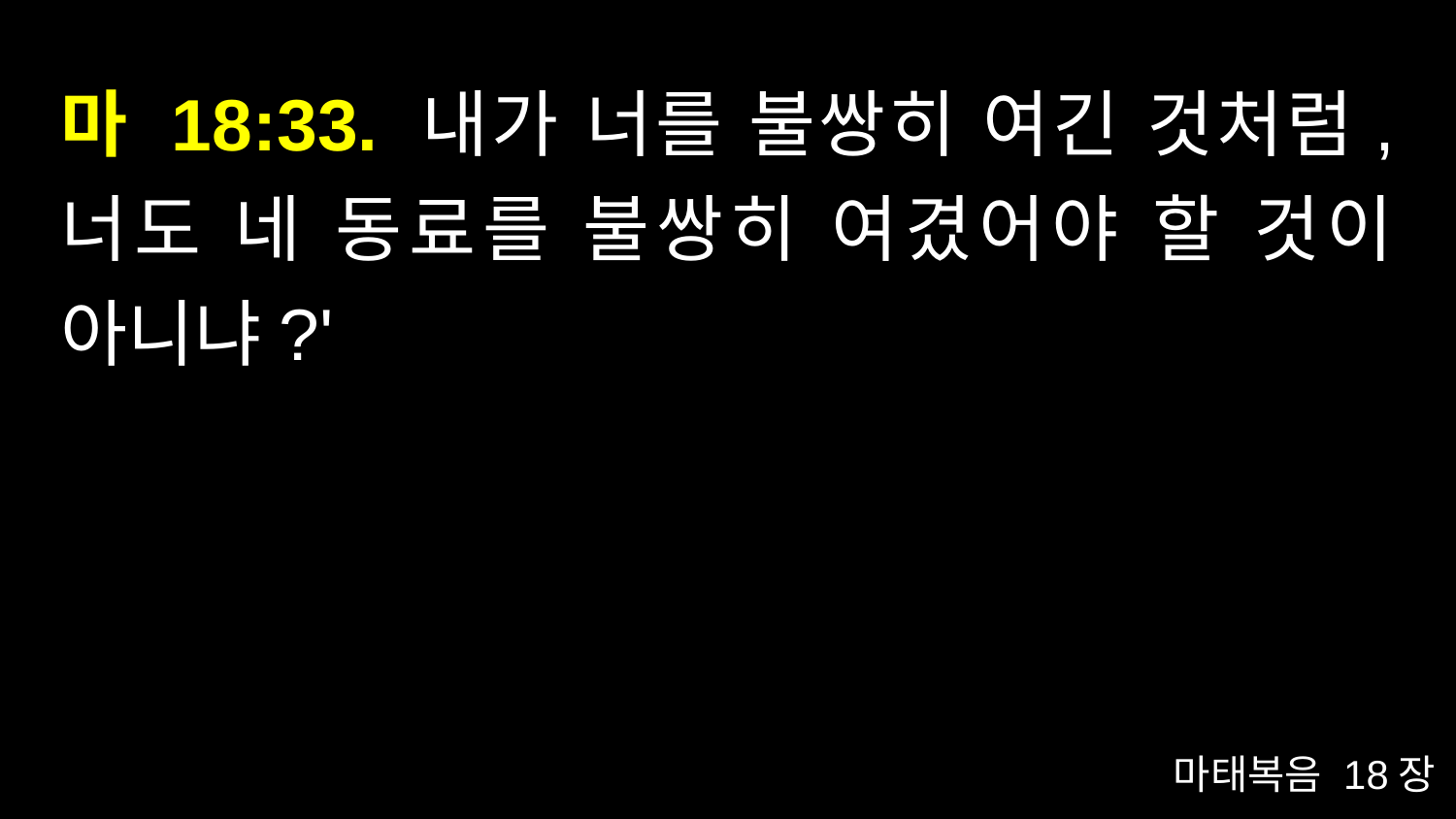

# 마 18:33. 내가 너를 불쌍히 여긴 것처럼, 너도 네 동료를 불쌍히 여겼어야 할 것이 아니냐?'
마태복음 18장